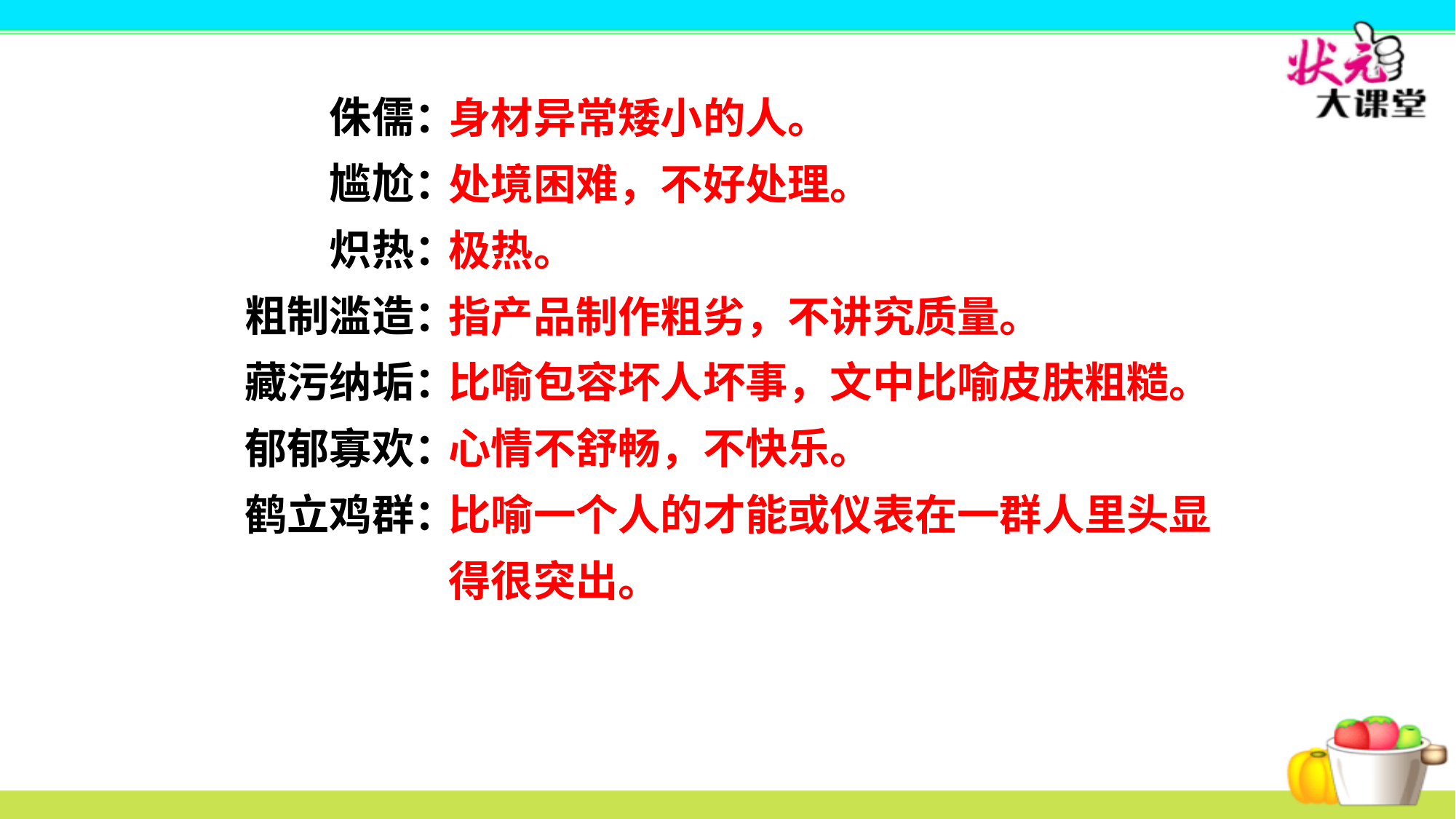

侏儒：
尴尬：
炽热：
粗制滥造：
藏污纳垢：
郁郁寡欢：
鹤立鸡群：
身材异常矮小的人。
处境困难，不好处理。
极热。
指产品制作粗劣，不讲究质量。
比喻包容坏人坏事，文中比喻皮肤粗糙。
心情不舒畅，不快乐。
比喻一个人的才能或仪表在一群人里头显得很突出。